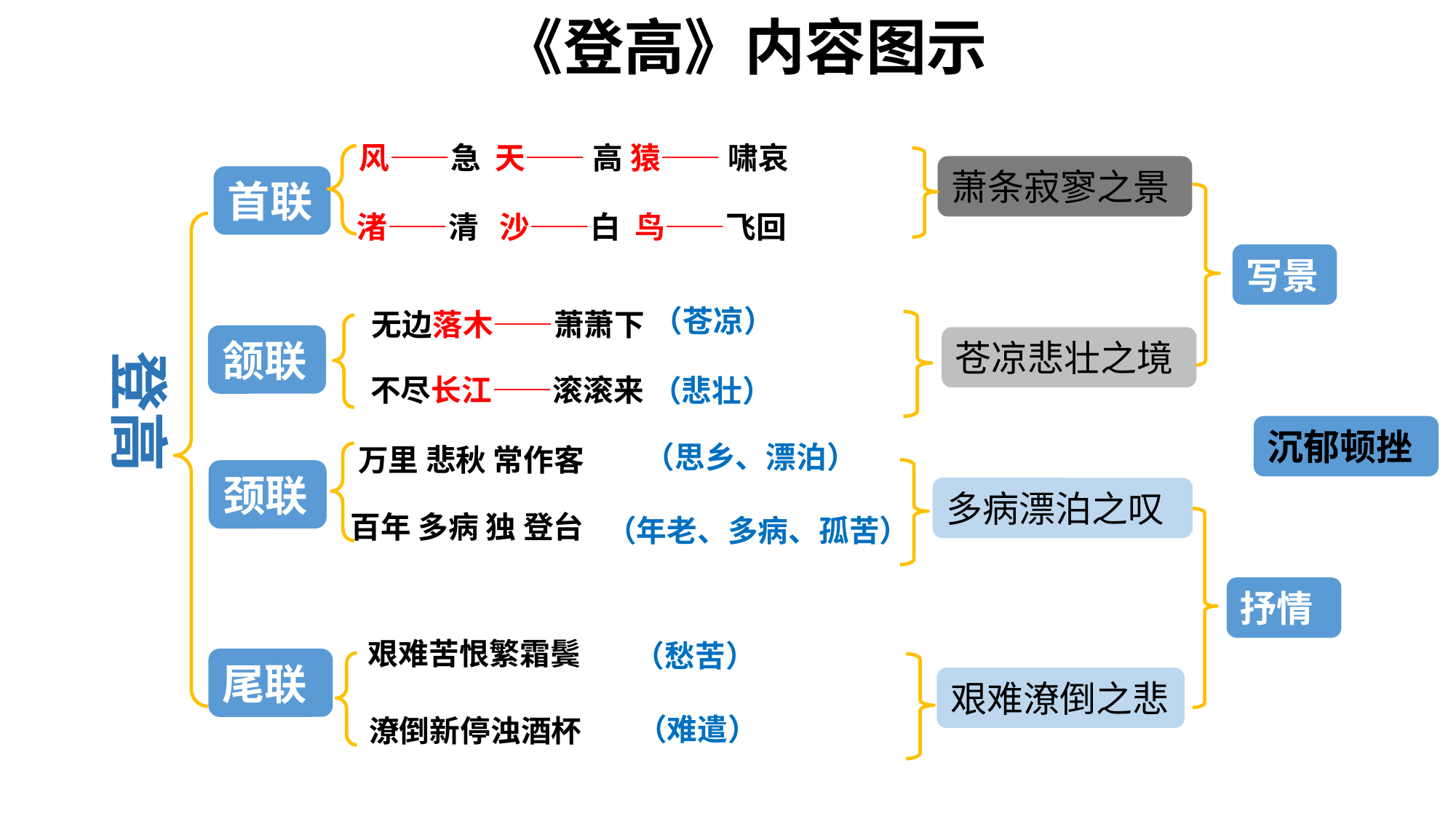

《登高》内容图示
风——急  天—— 高 猿—— 啸哀

萧条寂寥之景
首联

渚——清   沙——白  鸟——飞回

写景
（苍凉）
无边落木——萧萧下

颔联
苍凉悲壮之境
登高
不尽长江——滚滚来
（悲壮）
沉郁顿挫
（思乡、漂泊）
万里 悲秋 常作客

颈联
多病漂泊之叹
百年 多病 独 登台
（年老、多病、孤苦）

抒情
艰难苦恨繁霜鬓
（愁苦）
尾联

艰难潦倒之悲
（难遣）
潦倒新停浊酒杯